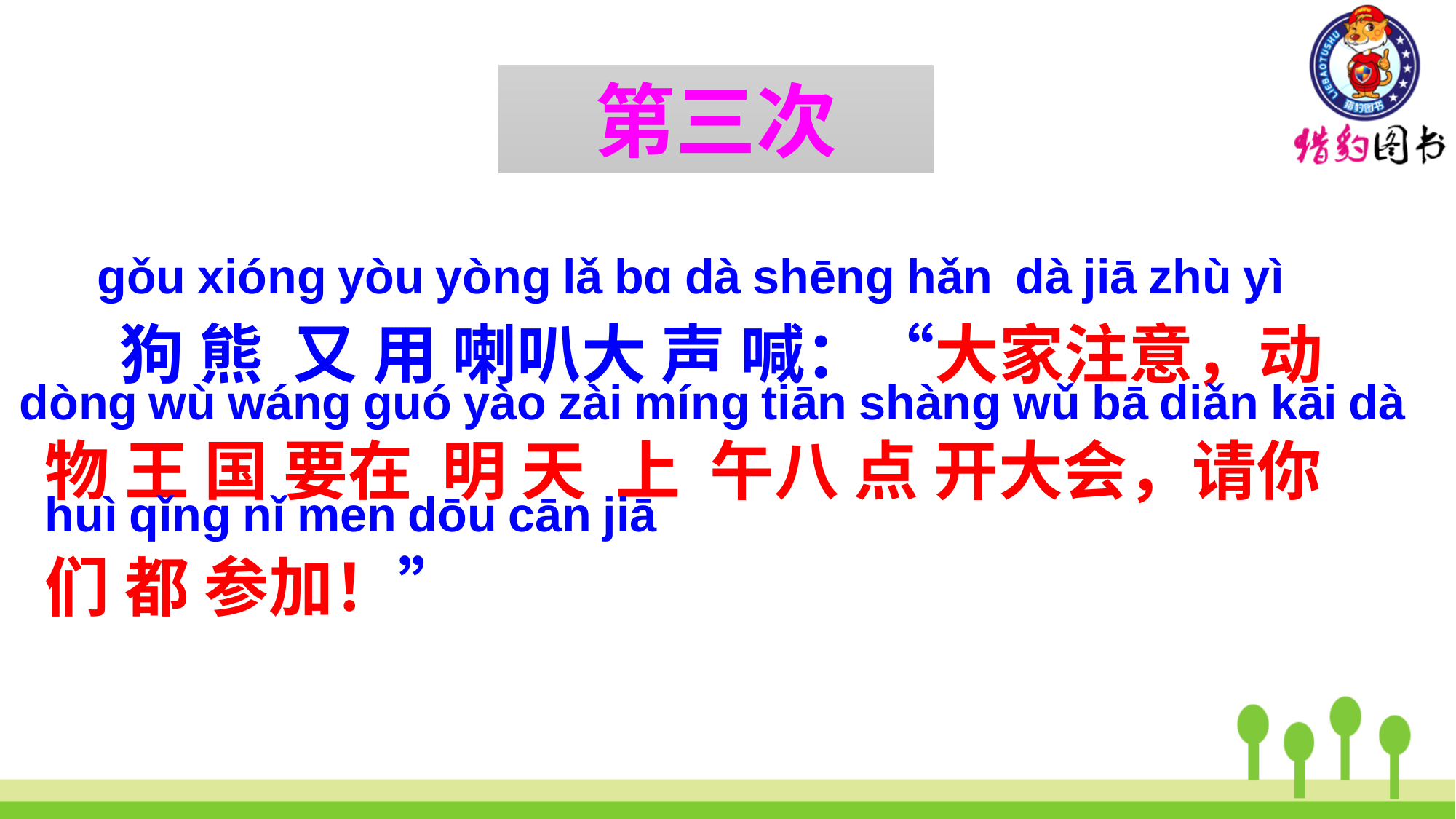

第三次
     ɡǒu xiónɡ yòu yònɡ lǎ bɑ dà shēnɡ hǎn  dà jiā zhù yì
    狗 熊  又 用 喇叭大 声 喊：“大家注意，动 物 王 国 要在  明 天  上  午八 点 开大会，请你 们 都 参加！”
dònɡ wù wánɡ ɡuó yào zài mínɡ tiān shànɡ wǔ bā diǎn kāi dà
huì qǐnɡ nǐ men dōu cān jiā